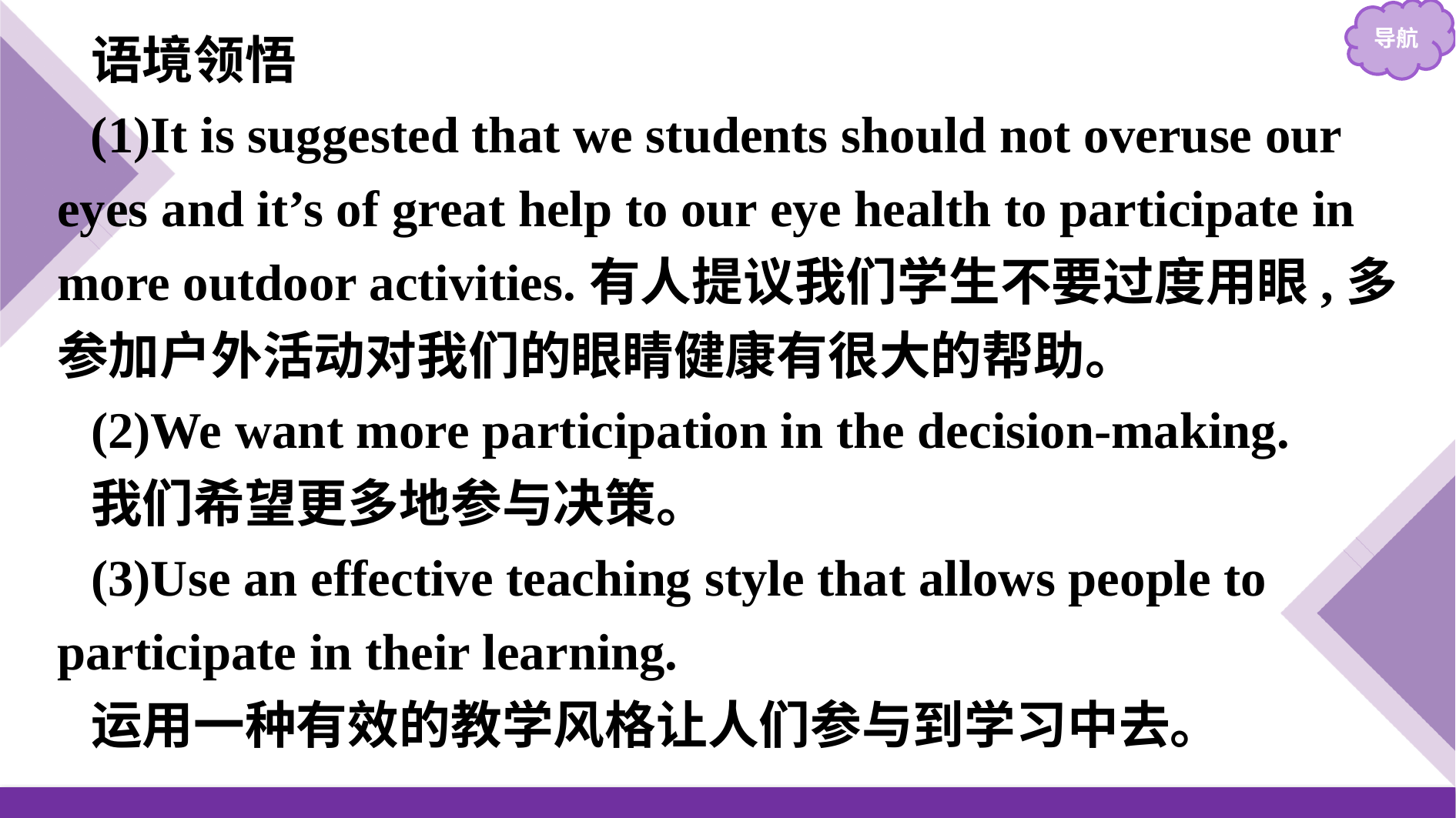

语境领悟
(1)It is suggested that we students should not overuse our eyes and it’s of great help to our eye health to participate in more outdoor activities.有人提议我们学生不要过度用眼,多参加户外活动对我们的眼睛健康有很大的帮助。
(2)We want more participation in the decision-making.
我们希望更多地参与决策。
(3)Use an effective teaching style that allows people to participate in their learning.
运用一种有效的教学风格让人们参与到学习中去。